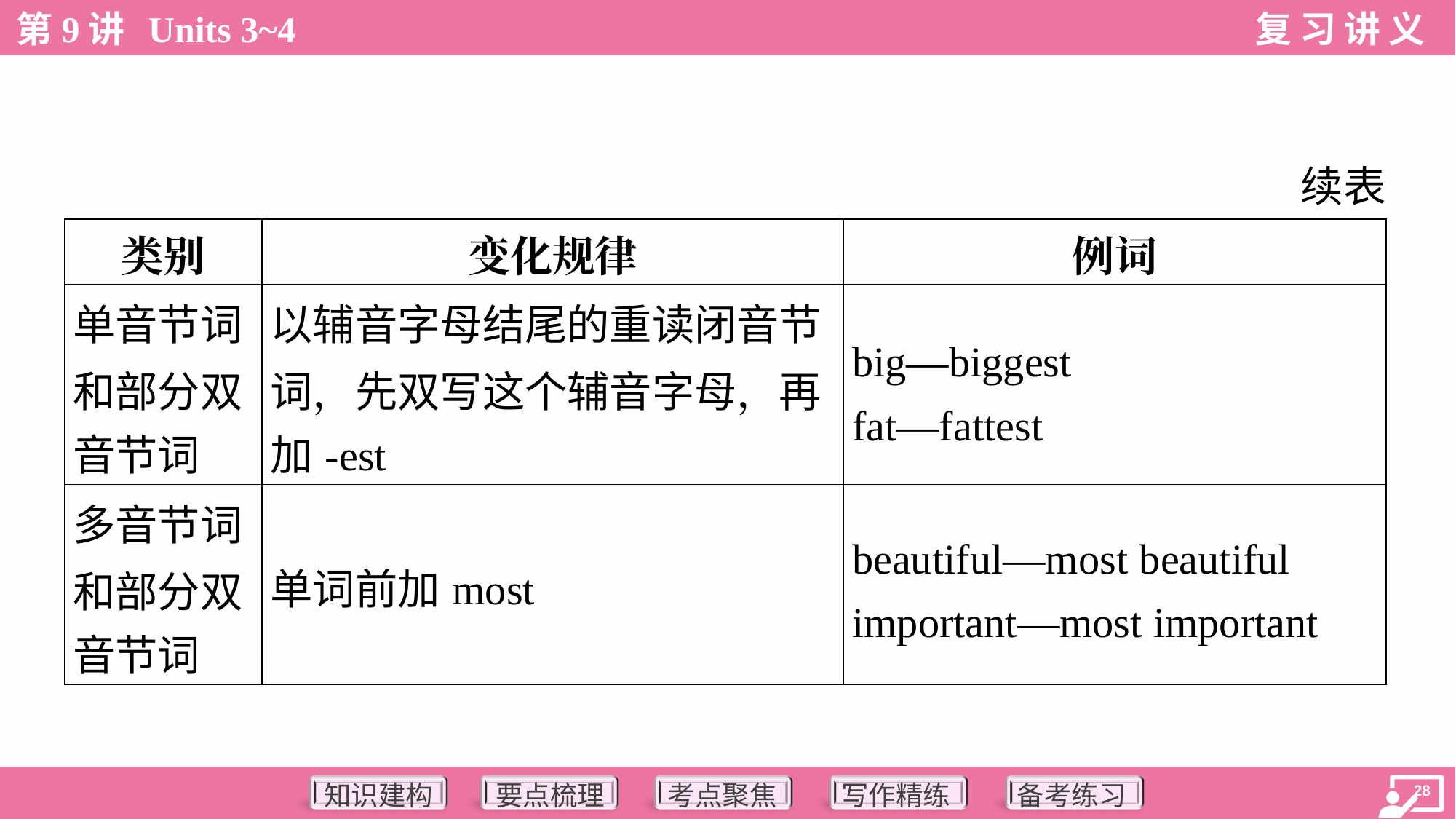

续表
| 类别 | 变化规律 | 例词 |
| --- | --- | --- |
| 单音节词 和部分双 音节词 | 以辅音字母结尾的重读闭音节 词，先双写这个辅音字母，再 加-est | big—biggest fat—fattest |
| 多音节词 和部分双 音节词 | 单词前加most | beautiful—most beautiful important—most important |